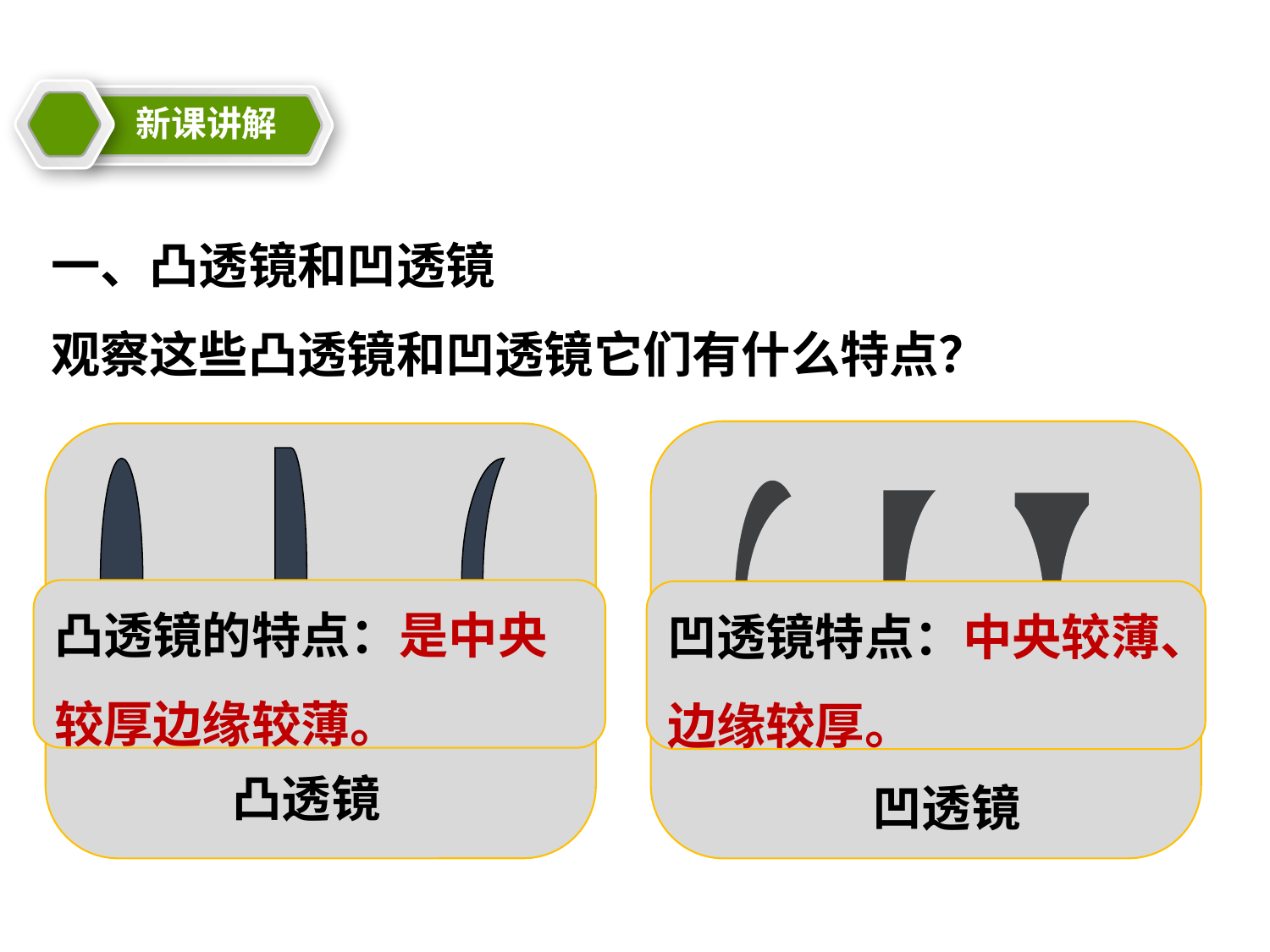

新课讲解
21cnjy.com
21cnjy.com
21世纪教育网
一、凸透镜和凹透镜
观察这些凸透镜和凹透镜它们有什么特点？

凸透镜的特点：是中央较厚边缘较薄。
凹透镜特点：中央较薄、边缘较厚。
凸透镜
凹透镜